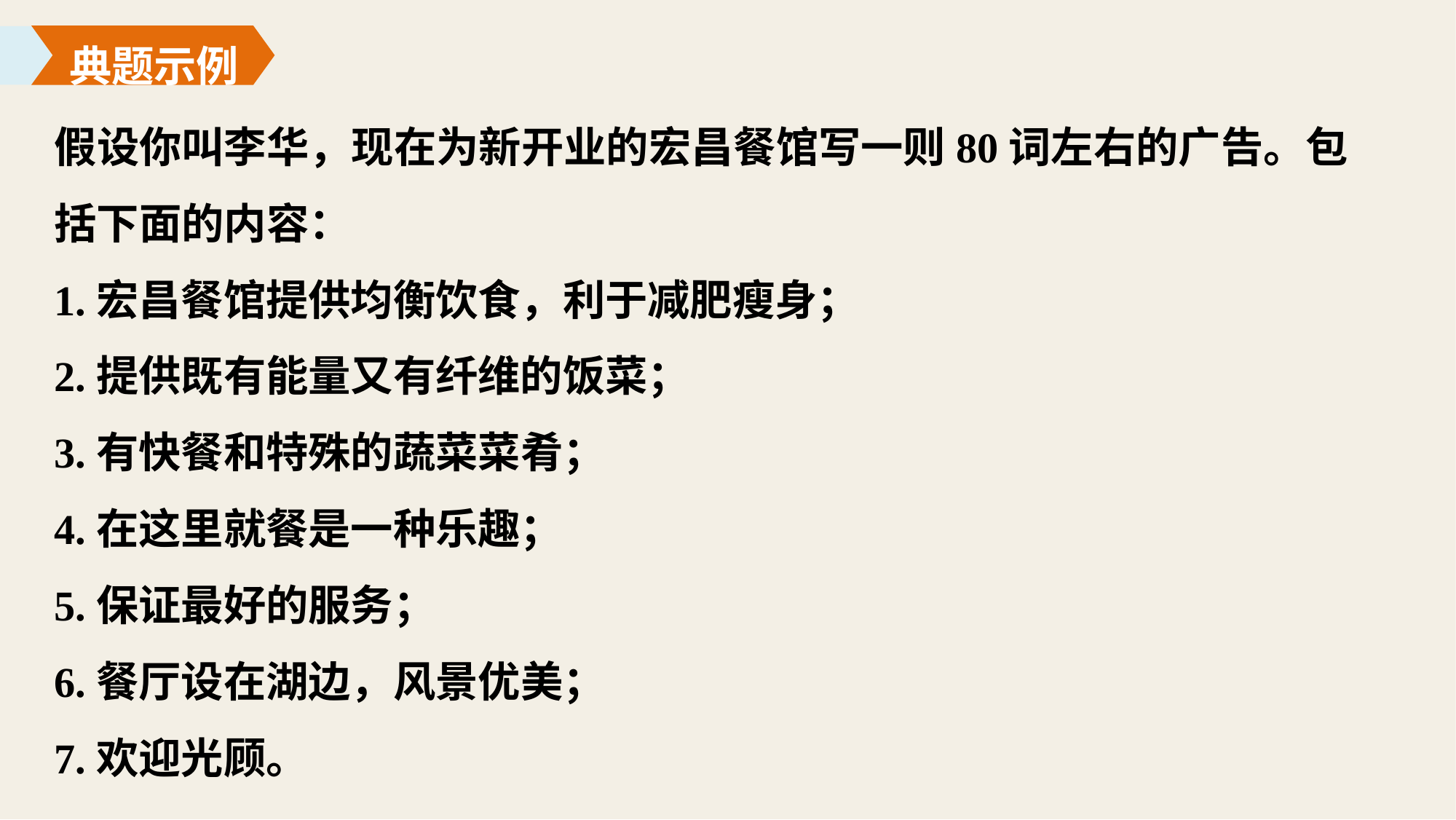

典题示例

假设你叫李华，现在为新开业的宏昌餐馆写一则80词左右的广告。包括下面的内容：
1.宏昌餐馆提供均衡饮食，利于减肥瘦身；
2.提供既有能量又有纤维的饭菜；
3.有快餐和特殊的蔬菜菜肴；
4.在这里就餐是一种乐趣；
5.保证最好的服务；
6.餐厅设在湖边，风景优美；
7.欢迎光顾。